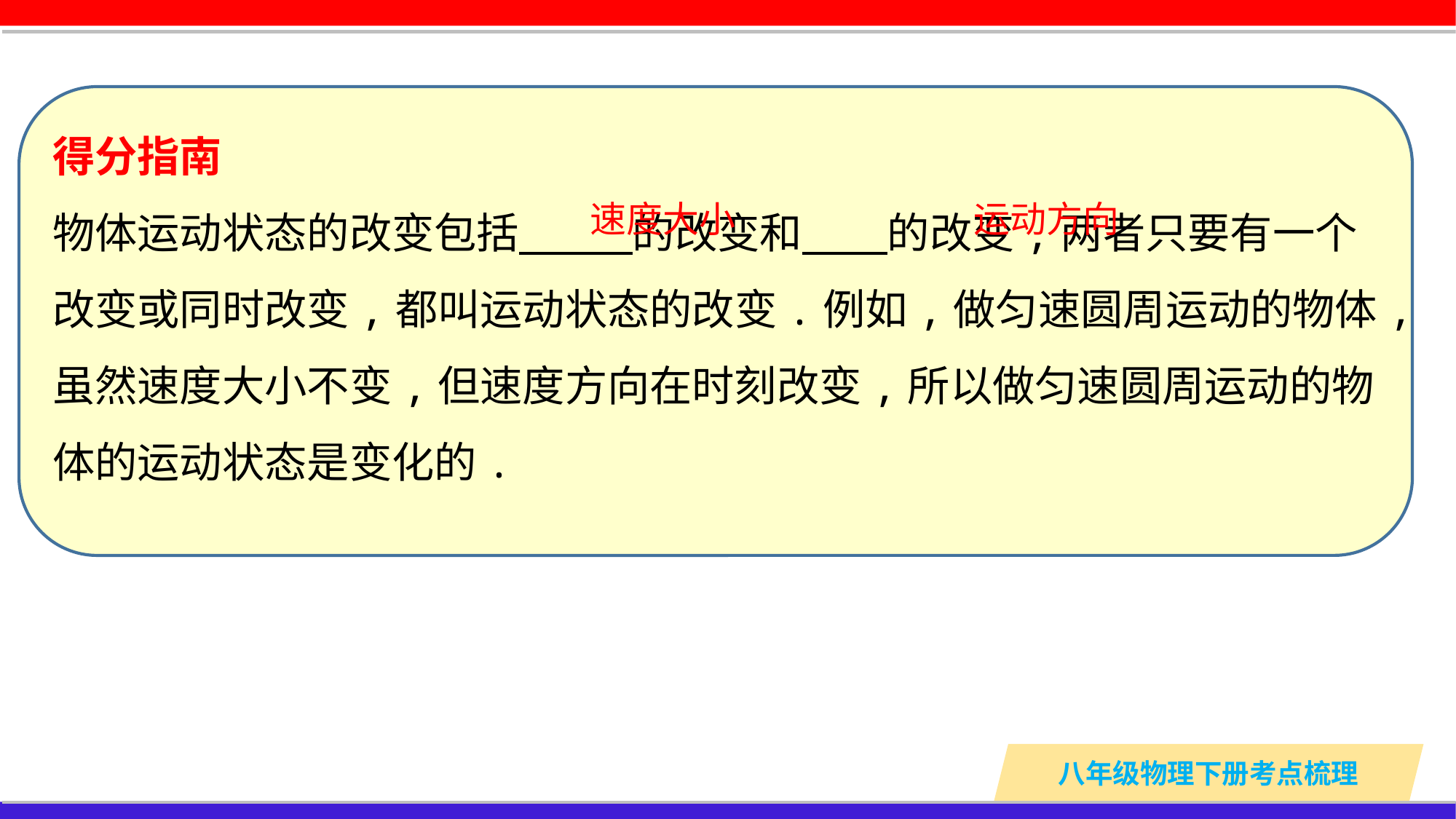

得分指南
物体运动状态的改变包括            的改变和         的改变,两者只要有一个改变或同时改变,都叫运动状态的改变.例如,做匀速圆周运动的物体,虽然速度大小不变,但速度方向在时刻改变,所以做匀速圆周运动的物体的运动状态是变化的.

速度大小
运动方向